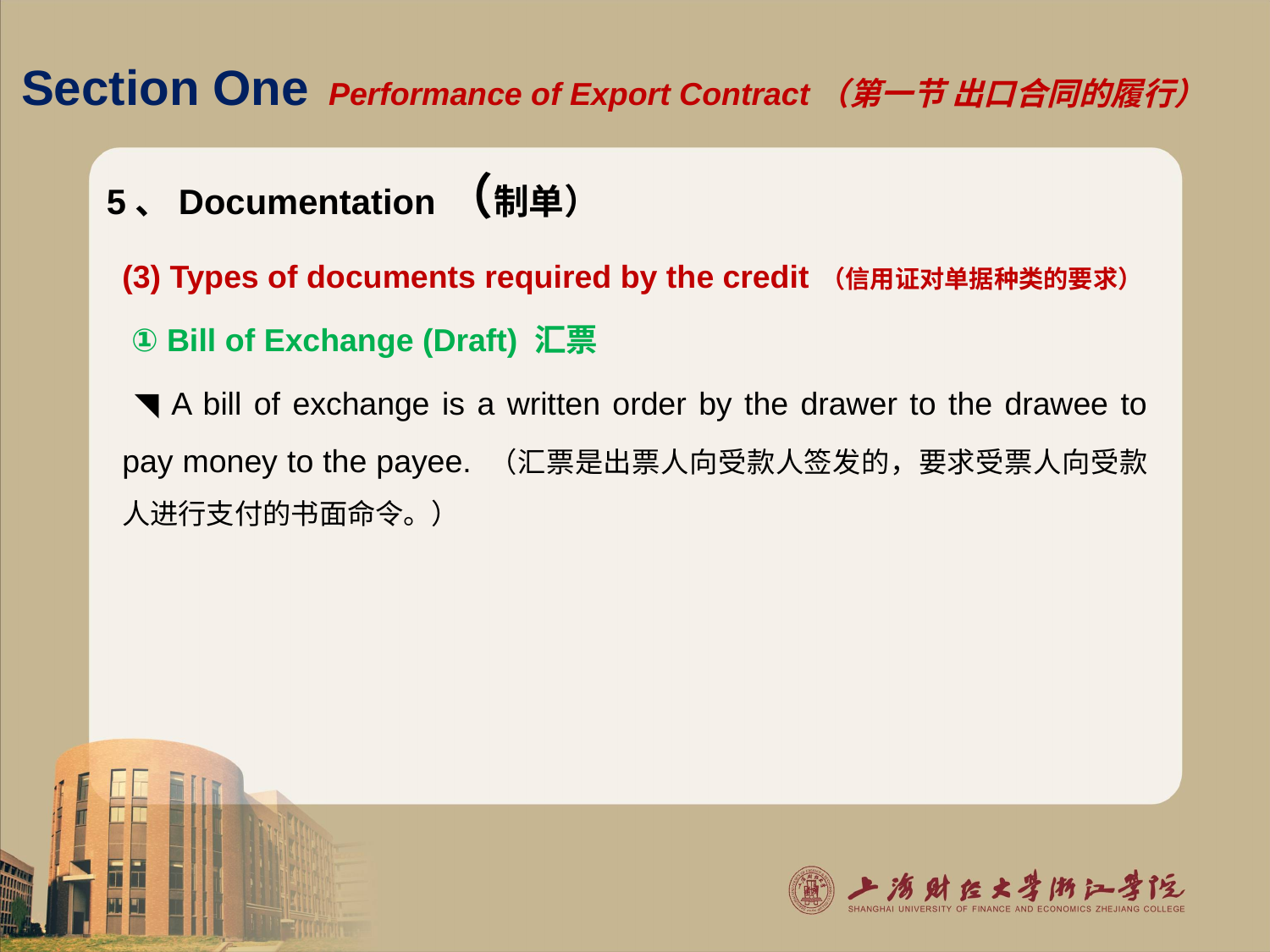

# Section One  Performance of Export Contract（第一节 出口合同的履行）
5、Documentation（制单）
(3) Types of documents required by the credit  （信用证对单据种类的要求）
 ① Bill of Exchange (Draft) 汇票
 ◥ A bill of exchange is a written order by the drawer to the drawee to pay money to the payee. （汇票是出票人向受款人签发的，要求受票人向受款人进行支付的书面命令。）